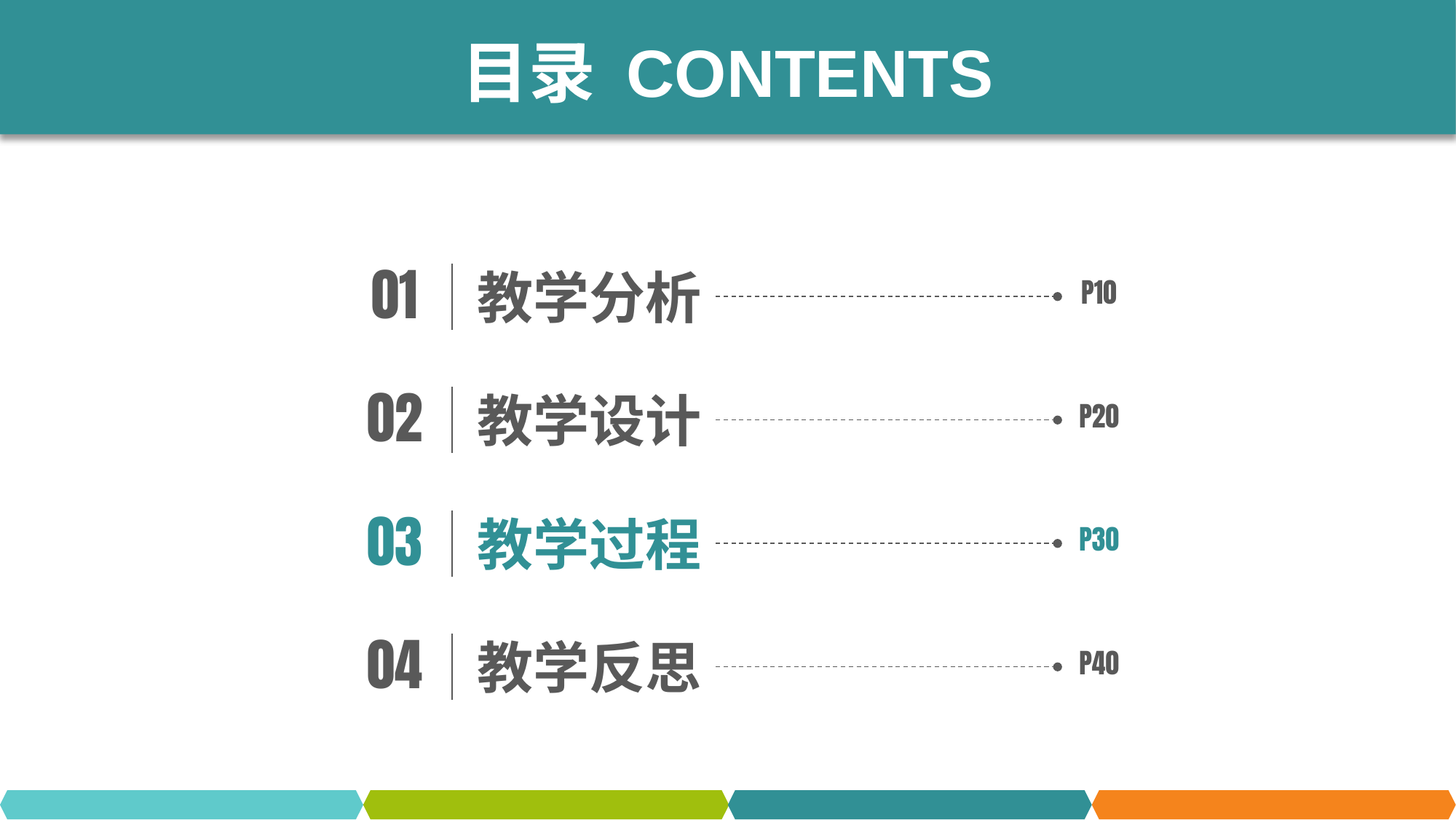

目录 CONTENTS
01
教学分析
P10
02
教学设计
P20
03
教学过程
P30
04
教学反思
P40